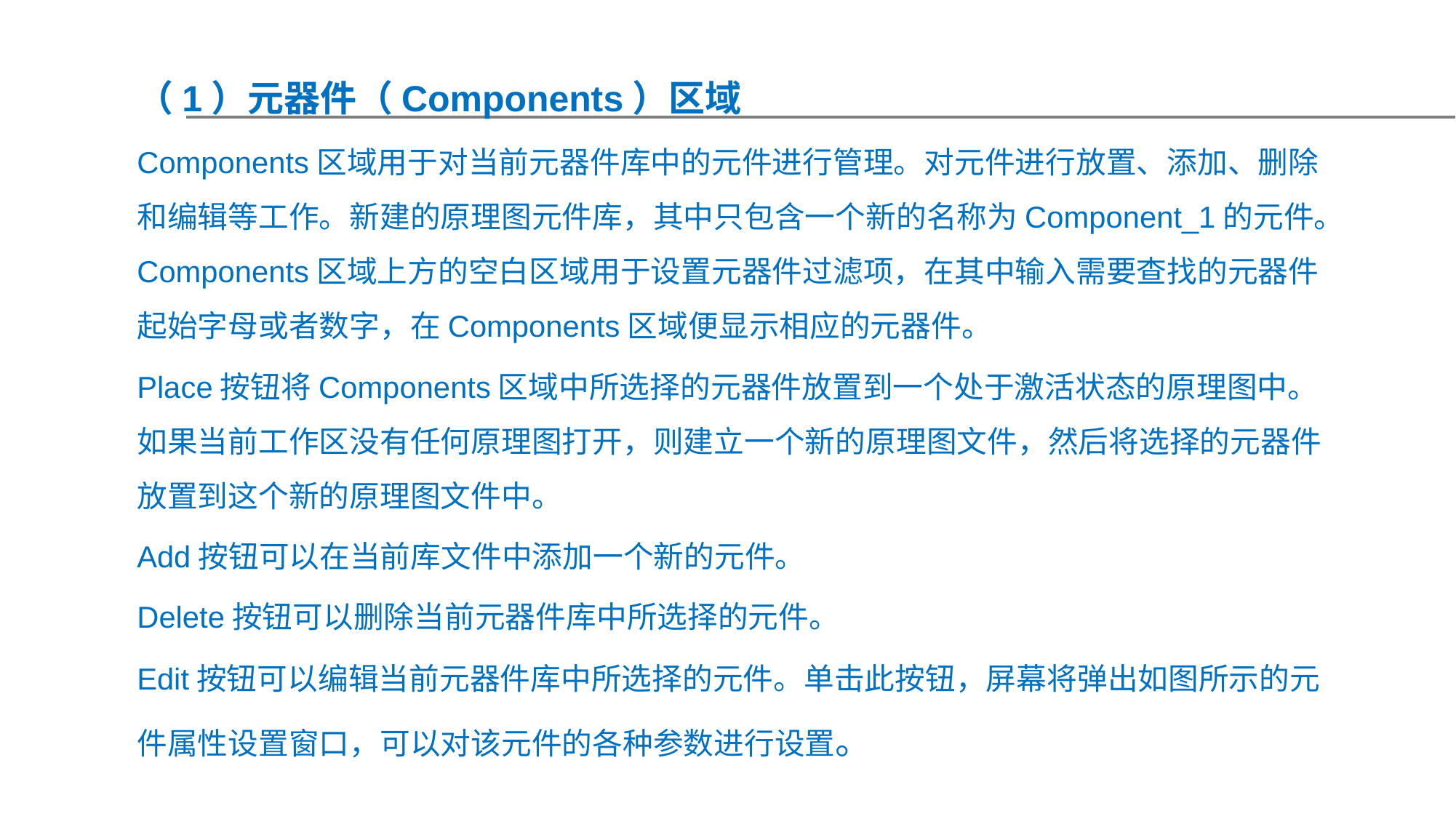

（1）元器件（Components）区域
Components区域用于对当前元器件库中的元件进行管理。对元件进行放置、添加、删除和编辑等工作。新建的原理图元件库，其中只包含一个新的名称为Component_1的元件。Components区域上方的空白区域用于设置元器件过滤项，在其中输入需要查找的元器件起始字母或者数字，在Components区域便显示相应的元器件。
Place按钮将Components区域中所选择的元器件放置到一个处于激活状态的原理图中。如果当前工作区没有任何原理图打开，则建立一个新的原理图文件，然后将选择的元器件放置到这个新的原理图文件中。
Add按钮可以在当前库文件中添加一个新的元件。
Delete按钮可以删除当前元器件库中所选择的元件。
Edit按钮可以编辑当前元器件库中所选择的元件。单击此按钮，屏幕将弹出如图所示的元件属性设置窗口，可以对该元件的各种参数进行设置。